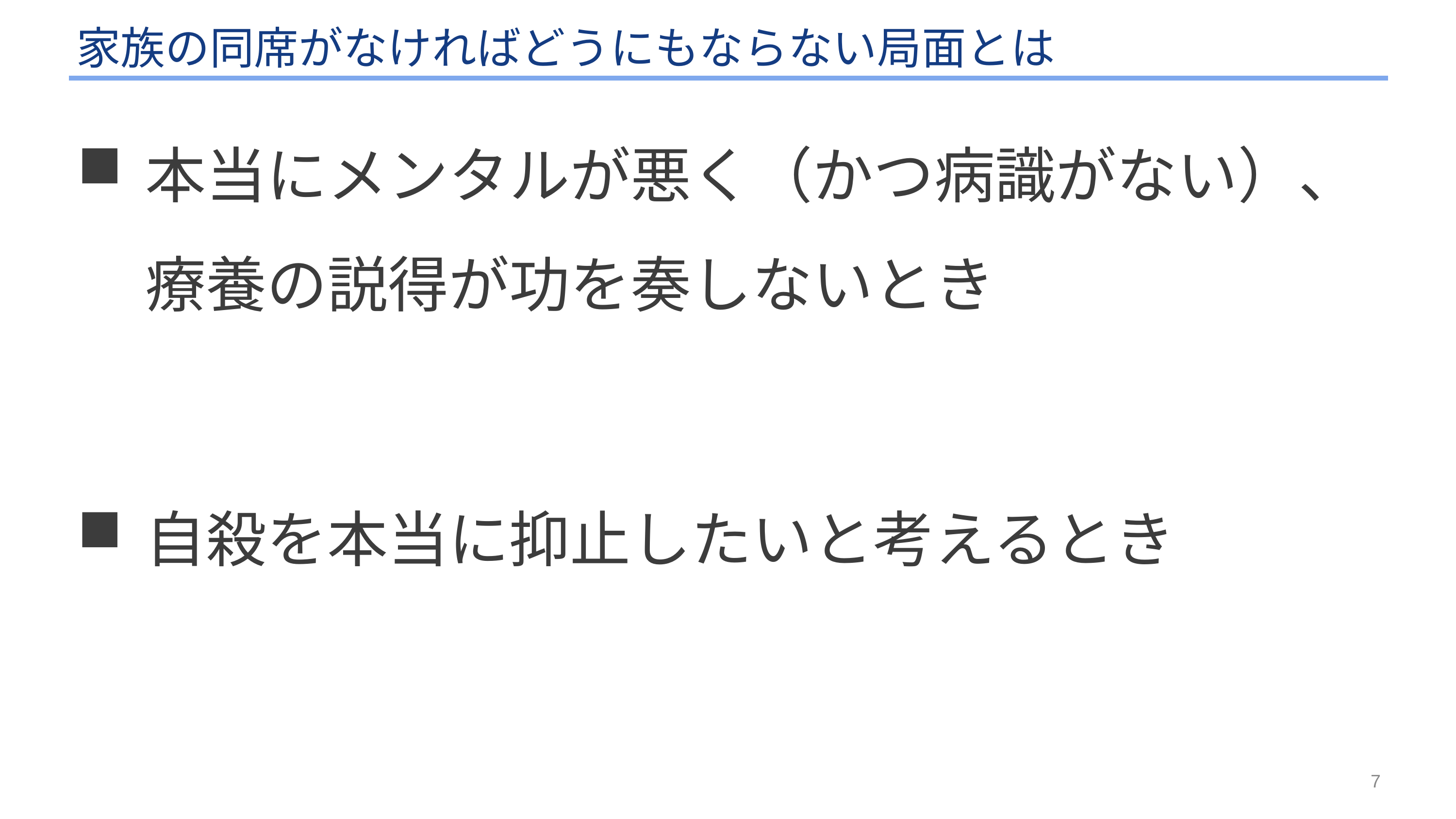

# 家族の同席がなければどうにもならない局面とは
本当にメンタルが悪く（かつ病識がない）、
療養の説得が功を奏しないとき

自殺を本当に抑止したいと考えるとき
7